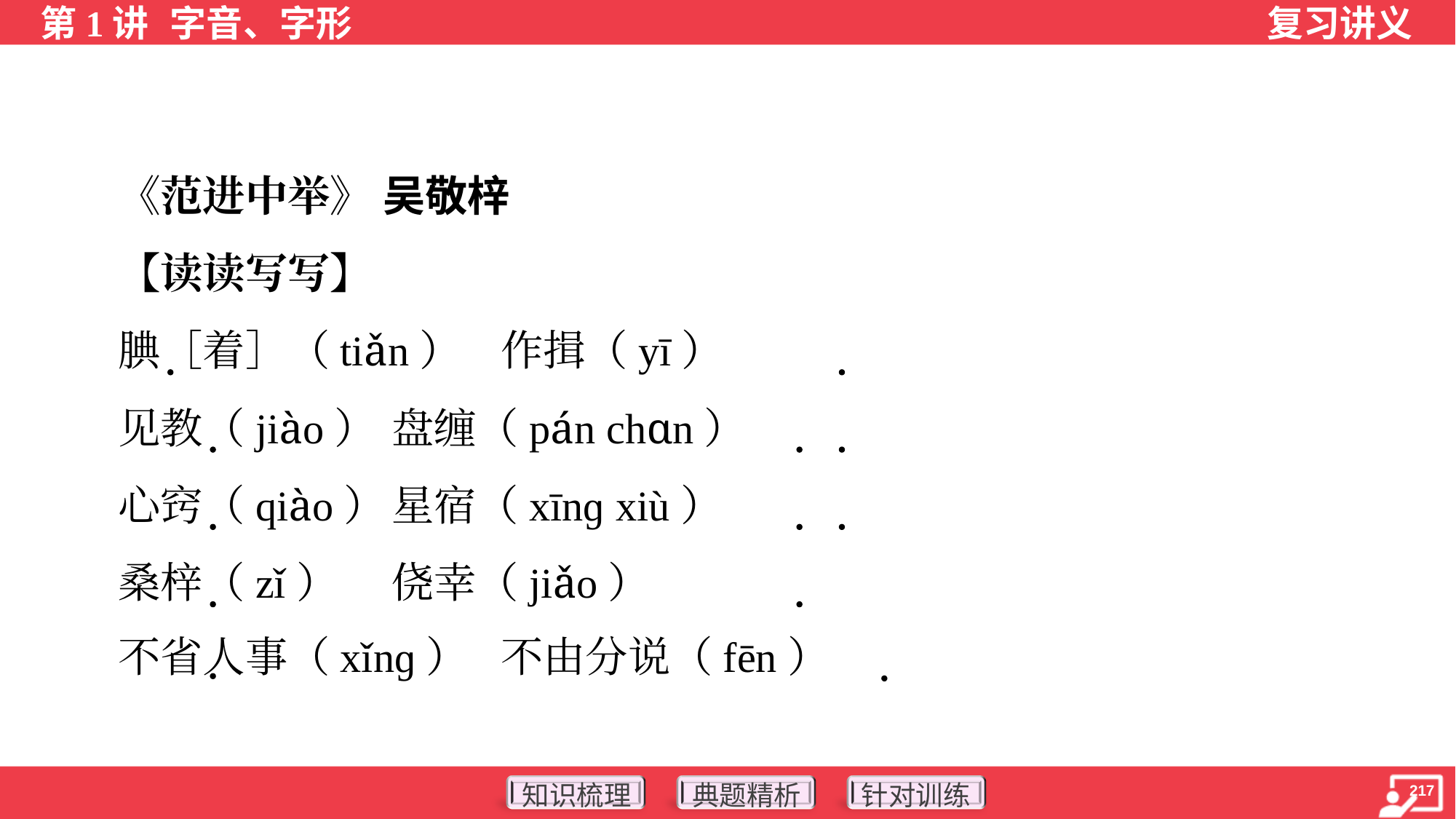

《范进中举》 吴敬梓
    【读读写写】
    腆［着］（tiǎn）	作揖（yī）
    见教（jiào）	盘缠（pán chɑn）
    心窍（qiào）	星宿（xīnɡ xiù）
    桑梓（zǐ）	侥幸（jiǎo）
    不省人事（xǐnɡ）	不由分说（fēn）